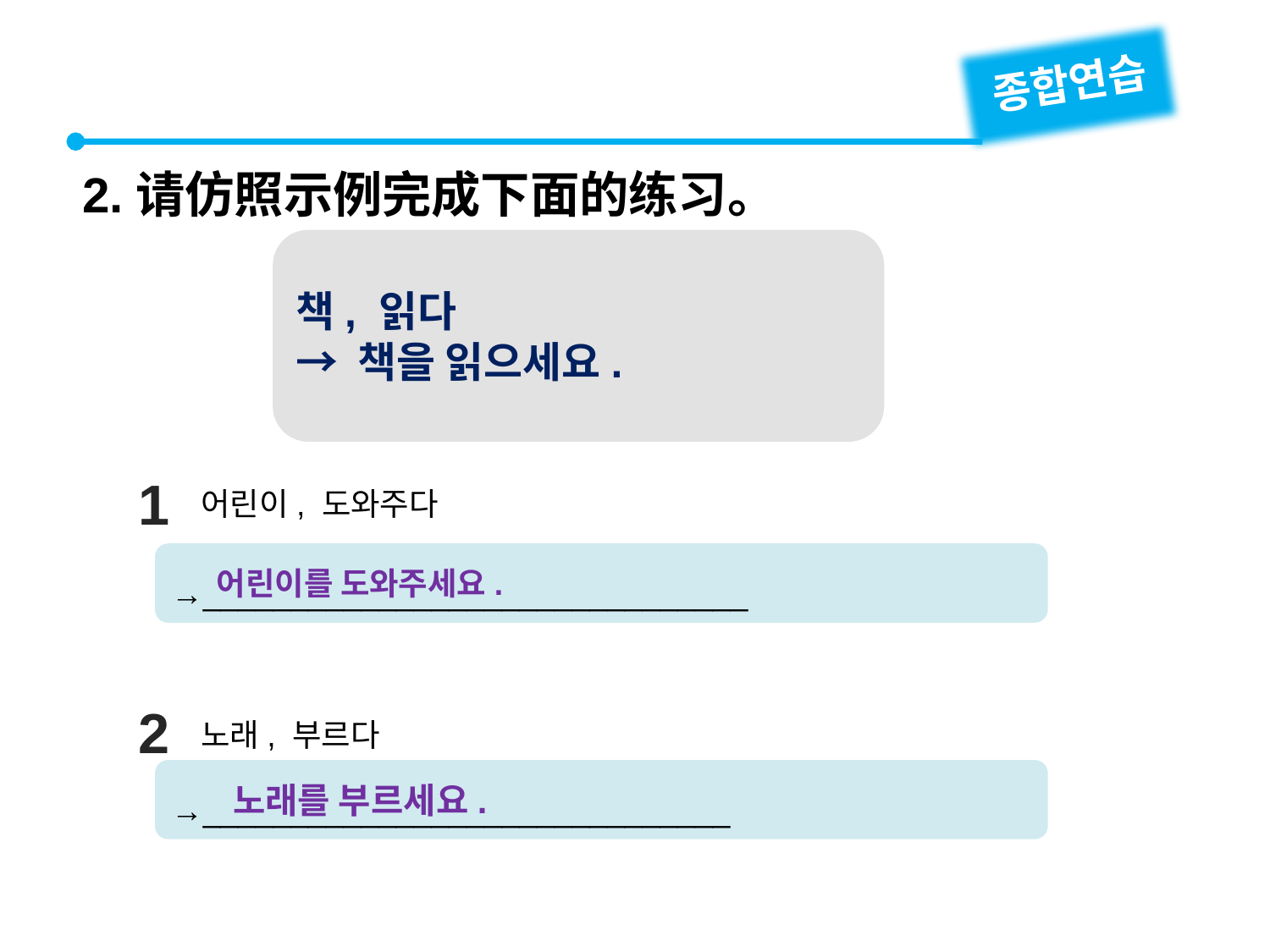

종합연습
2.请仿照示例完成下面的练习。
책, 읽다
→ 책을 읽으세요.
1
어린이, 도와주다
→_______________________________
어린이를 도와주세요.
2
노래, 부르다
→______________________________
노래를 부르세요.